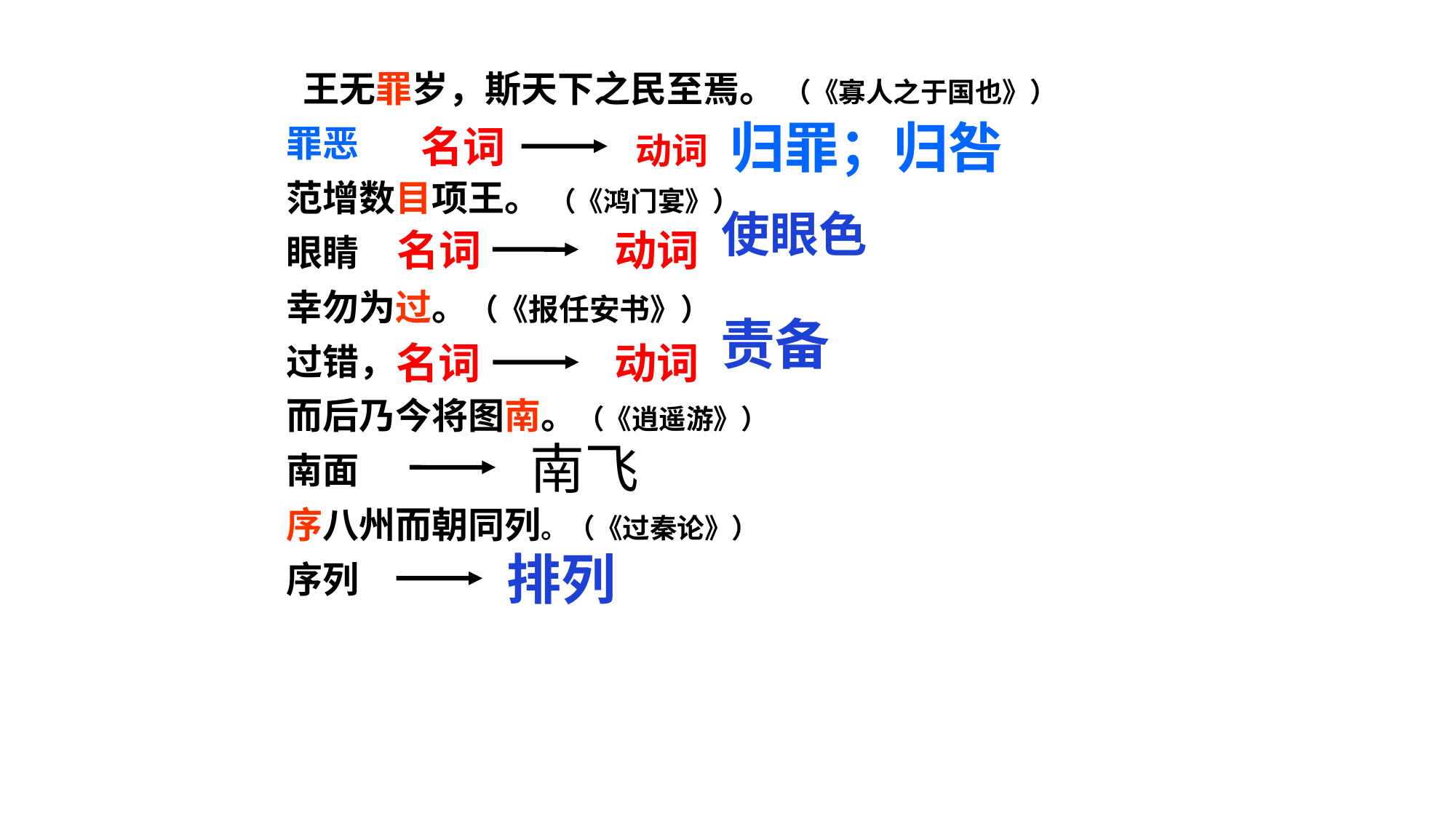

# 王无罪岁，斯天下之民至焉。 （《寡人之于国也》）
罪恶
范增数目项王。 （《鸿门宴》）
眼睛
幸勿为过。（《报任安书》）
过错，
而后乃今将图南。（《逍遥游》）
南面
序八州而朝同列。（《过秦论》）
序列
归罪；归咎
名词
动词

使眼色
名词
动词

责备
名词
动词

南飞

排列